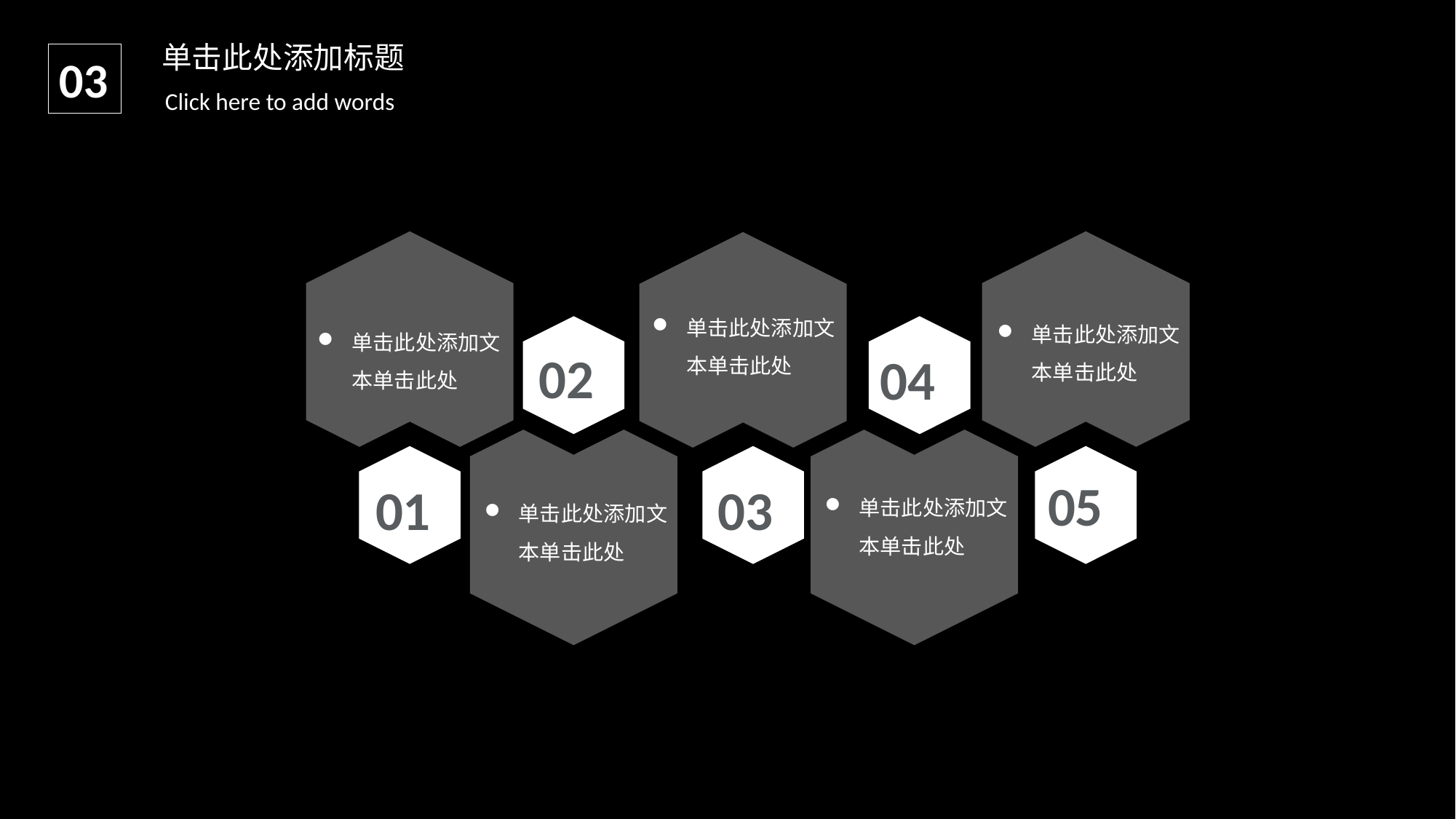

单击此处添加标题
03
Click here to add words

单击此处添加文本单击此处
单击此处添加文本单击此处
单击此处添加文本单击此处

02
04

05
01
03
单击此处添加文本单击此处
单击此处添加文本单击此处